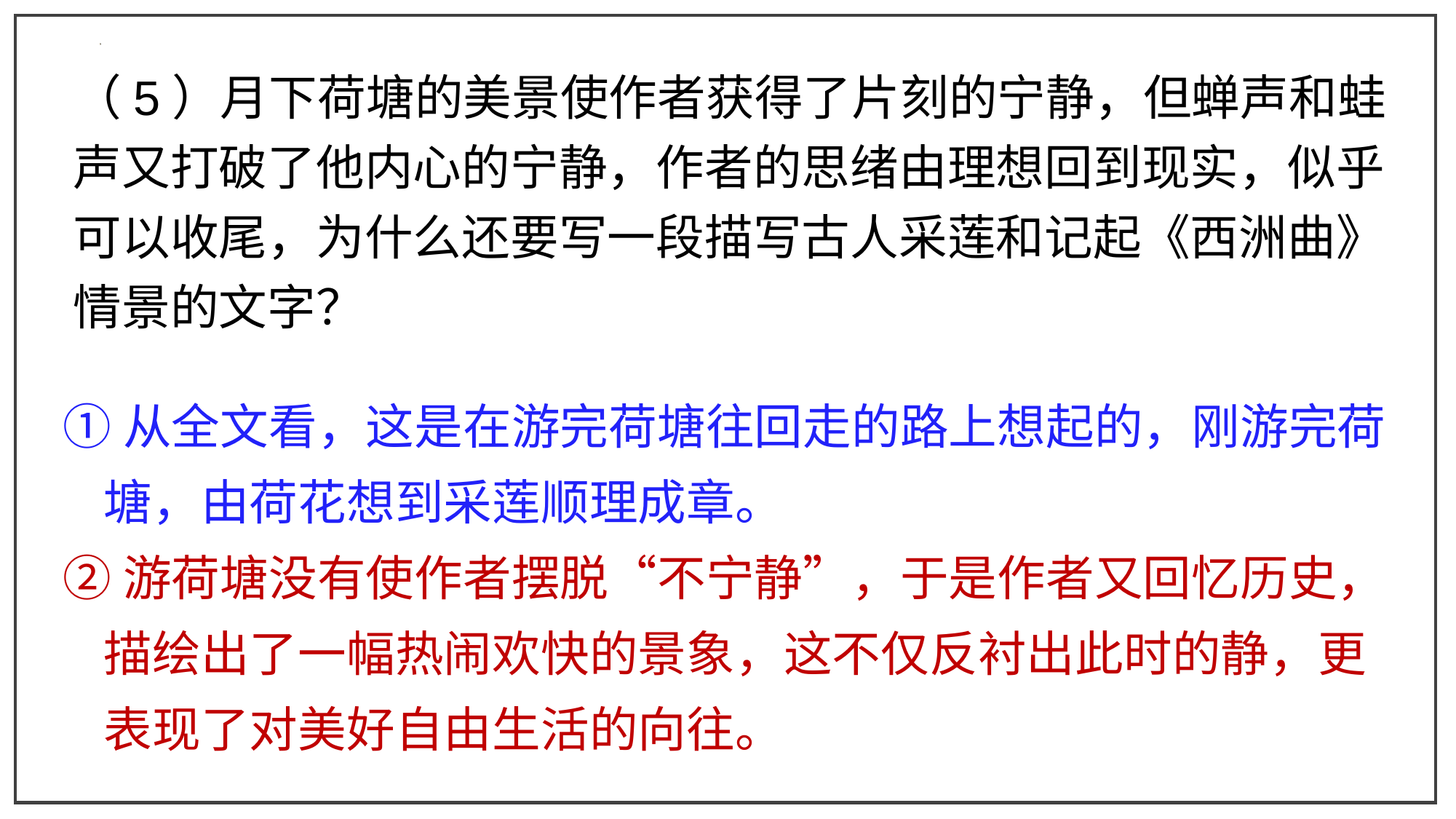

（5）月下荷塘的美景使作者获得了片刻的宁静，但蝉声和蛙声又打破了他内心的宁静，作者的思绪由理想回到现实，似乎可以收尾，为什么还要写一段描写古人采莲和记起《西洲曲》情景的文字？
①从全文看，这是在游完荷塘往回走的路上想起的，刚游完荷塘，由荷花想到采莲顺理成章。
②游荷塘没有使作者摆脱“不宁静”，于是作者又回忆历史，描绘出了一幅热闹欢快的景象，这不仅反衬出此时的静，更表现了对美好自由生活的向往。